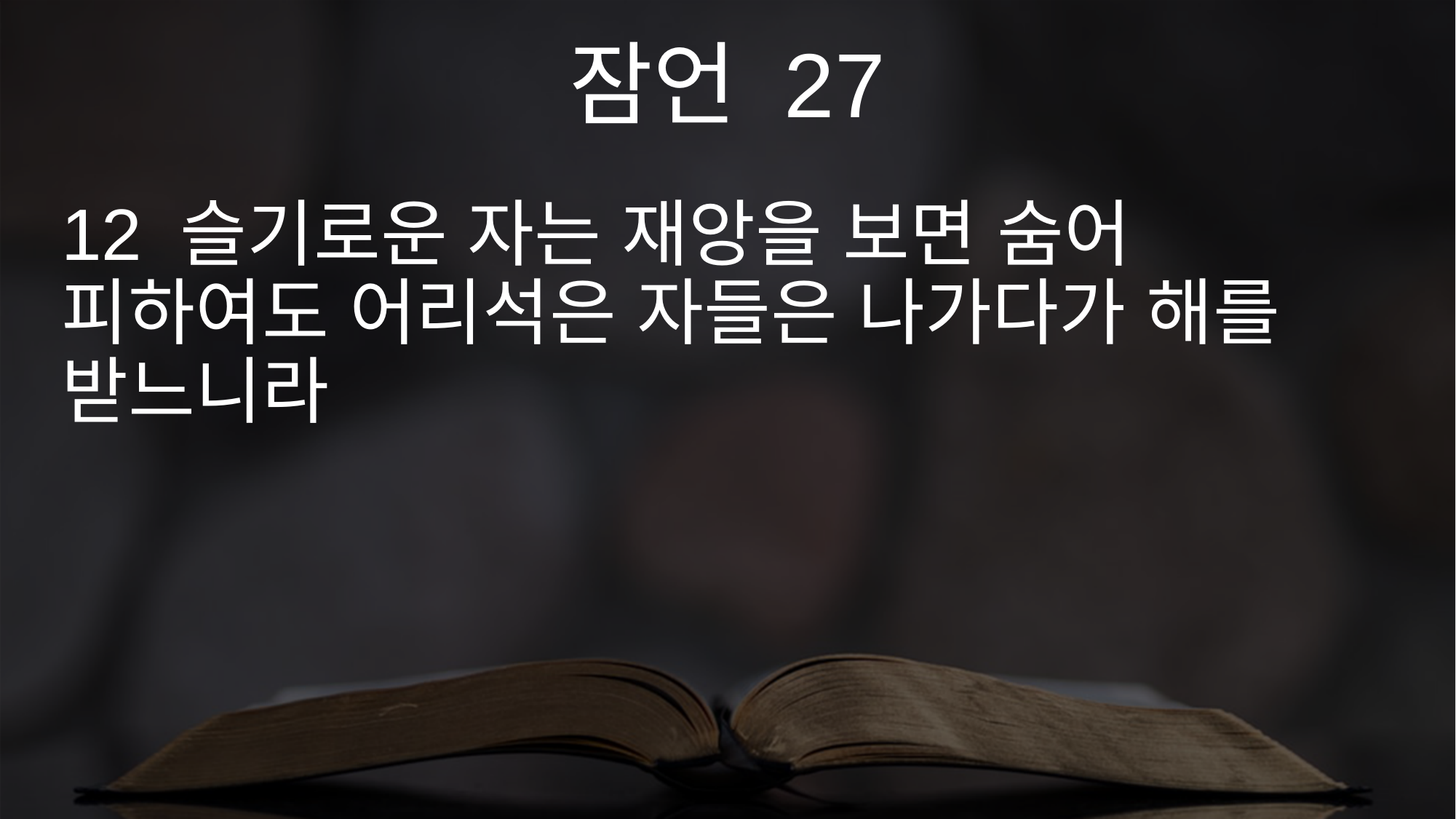

잠언 27
12 슬기로운 자는 재앙을 보면 숨어 피하여도 어리석은 자들은 나가다가 해를 받느니라